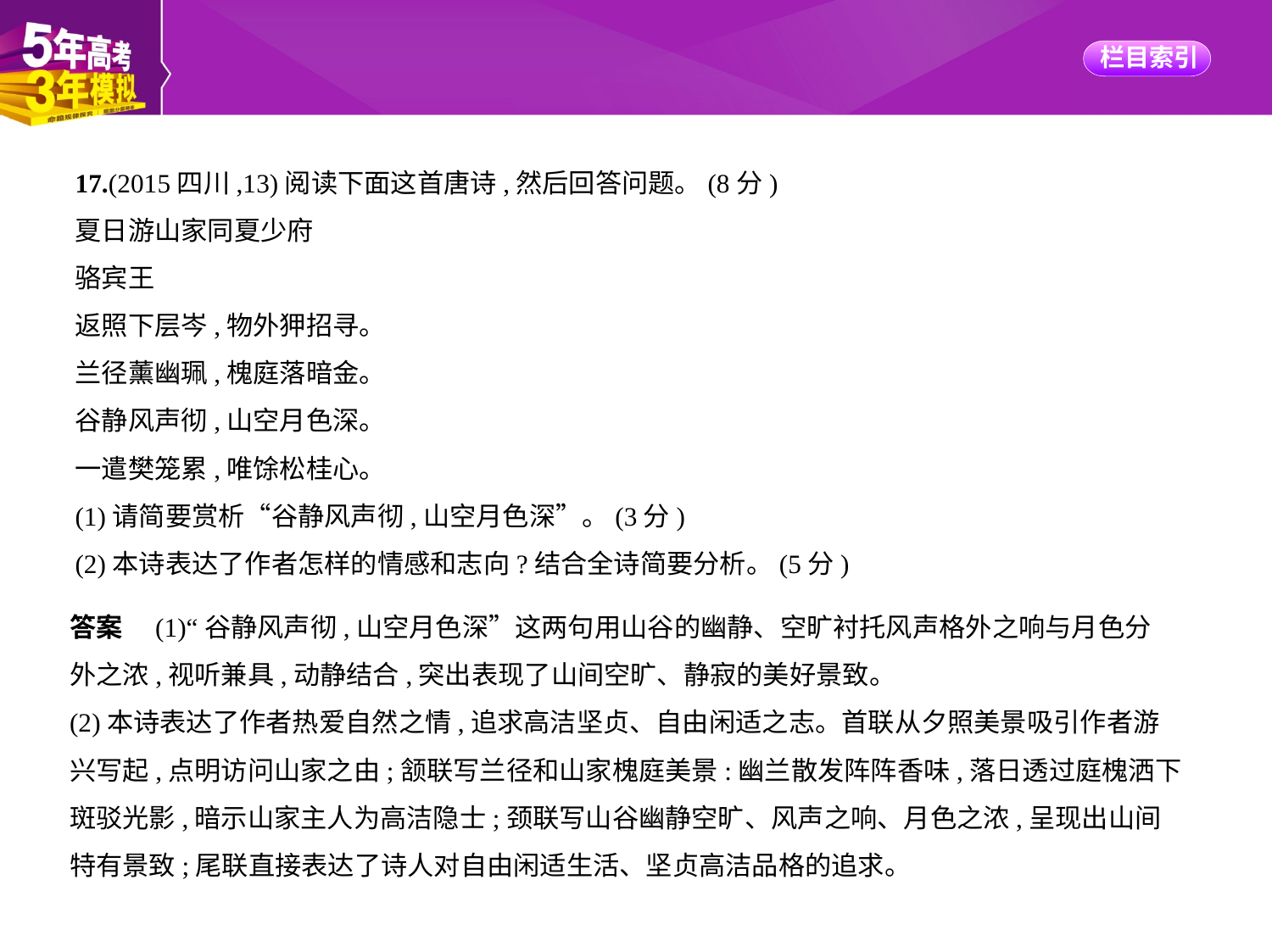

17.(2015四川,13)阅读下面这首唐诗,然后回答问题。(8分)
夏日游山家同夏少府
骆宾王
返照下层岑,物外狎招寻。
兰径薰幽珮,槐庭落暗金。
谷静风声彻,山空月色深。
一遣樊笼累,唯馀松桂心。
(1)请简要赏析“谷静风声彻,山空月色深”。(3分)
(2)本诗表达了作者怎样的情感和志向?结合全诗简要分析。(5分)
答案　(1)“谷静风声彻,山空月色深”这两句用山谷的幽静、空旷衬托风声格外之响与月色分
外之浓,视听兼具,动静结合,突出表现了山间空旷、静寂的美好景致。
(2)本诗表达了作者热爱自然之情,追求高洁坚贞、自由闲适之志。首联从夕照美景吸引作者游
兴写起,点明访问山家之由;颔联写兰径和山家槐庭美景:幽兰散发阵阵香味,落日透过庭槐洒下
斑驳光影,暗示山家主人为高洁隐士;颈联写山谷幽静空旷、风声之响、月色之浓,呈现出山间
特有景致;尾联直接表达了诗人对自由闲适生活、坚贞高洁品格的追求。